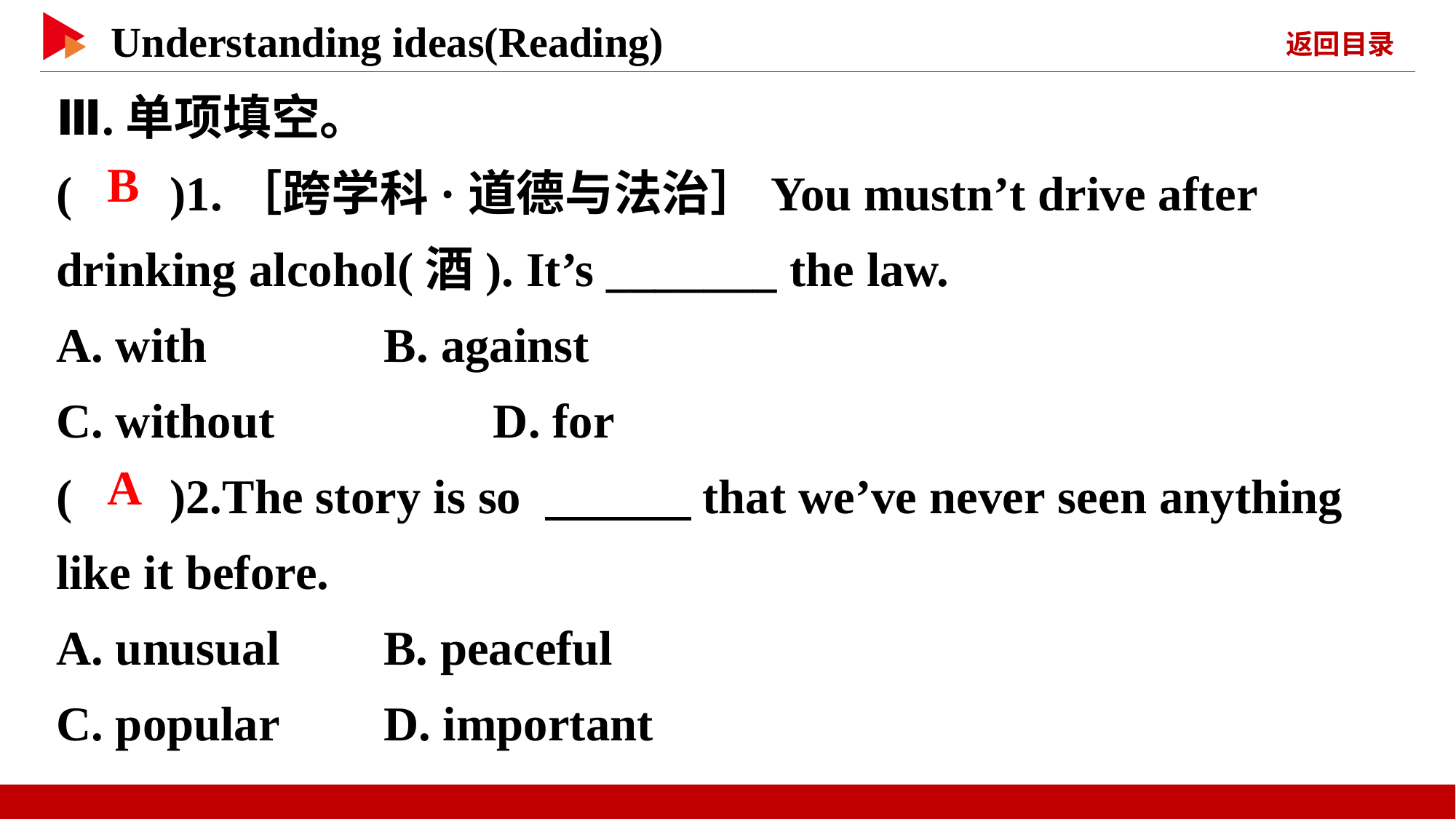

Ⅲ.单项填空。
(        )1.［跨学科·道德与法治］You mustn’t drive after drinking alcohol(酒). It’s _______ the law.
A. with	         B. against
C. without	         D. for
(        )2.The story is so 　　　that we’ve never seen anything like it before.
A. unusual	B. peaceful
C. popular	D. important
   B
   A